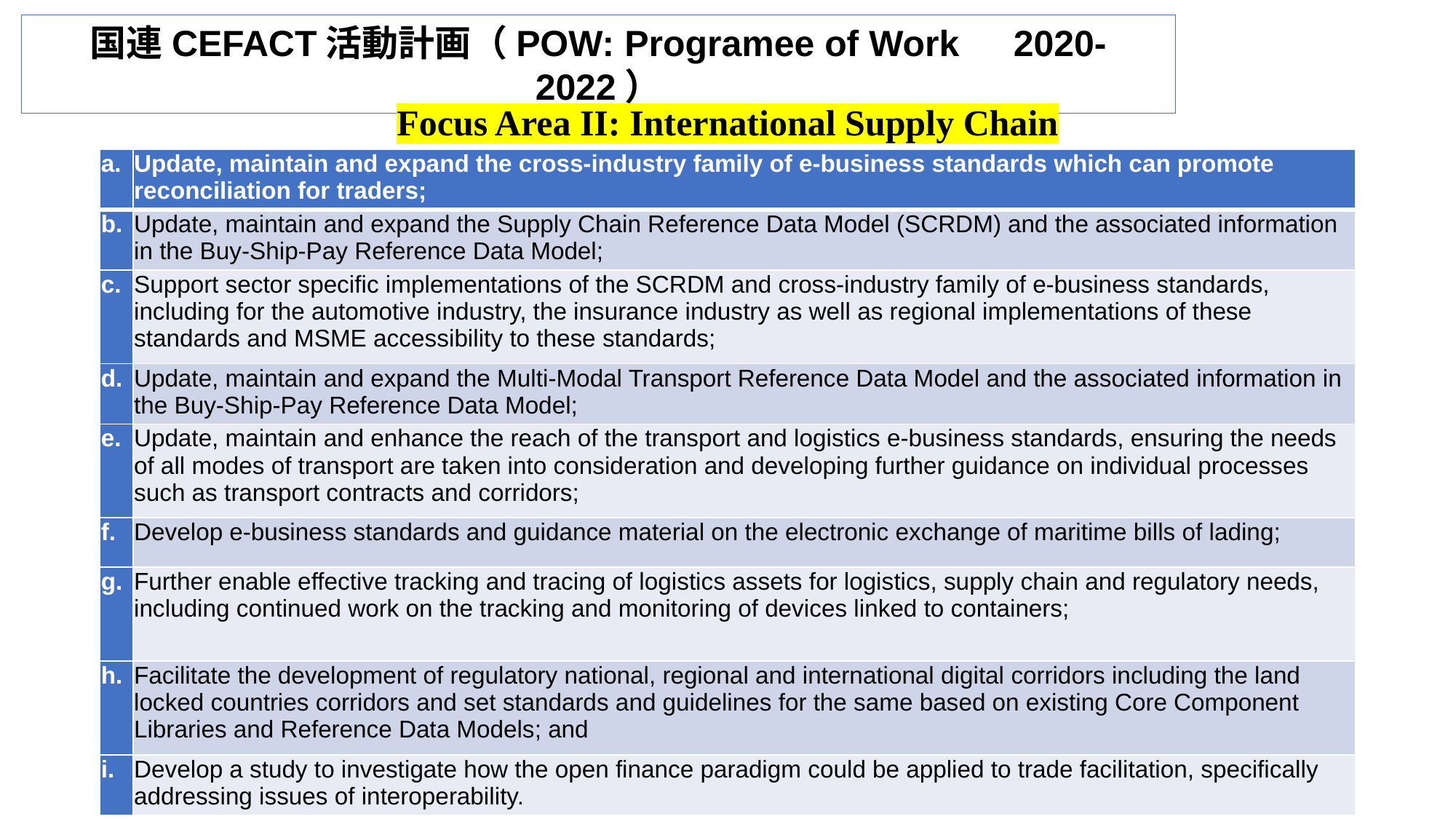

国連CEFACT活動計画（POW: Programee of Work　2020-2022）
Focus Area II: International Supply Chain
| a. | Update, maintain and expand the cross-industry family of e-business standards which can promote reconciliation for traders; |
| --- | --- |
| b. | Update, maintain and expand the Supply Chain Reference Data Model (SCRDM) and the associated information in the Buy-Ship-Pay Reference Data Model; |
| c. | Support sector specific implementations of the SCRDM and cross-industry family of e-business standards, including for the automotive industry, the insurance industry as well as regional implementations of these standards and MSME accessibility to these standards; |
| d. | Update, maintain and expand the Multi-Modal Transport Reference Data Model and the associated information in the Buy-Ship-Pay Reference Data Model; |
| e. | Update, maintain and enhance the reach of the transport and logistics e-business standards, ensuring the needs of all modes of transport are taken into consideration and developing further guidance on individual processes such as transport contracts and corridors; |
| f. | Develop e-business standards and guidance material on the electronic exchange of maritime bills of lading; |
| g. | Further enable effective tracking and tracing of logistics assets for logistics, supply chain and regulatory needs, including continued work on the tracking and monitoring of devices linked to containers; |
| h. | Facilitate the development of regulatory national, regional and international digital corridors including the land locked countries corridors and set standards and guidelines for the same based on existing Core Component Libraries and Reference Data Models; and |
| i. | Develop a study to investigate how the open finance paradigm could be applied to trade facilitation, specifically addressing issues of interoperability. |